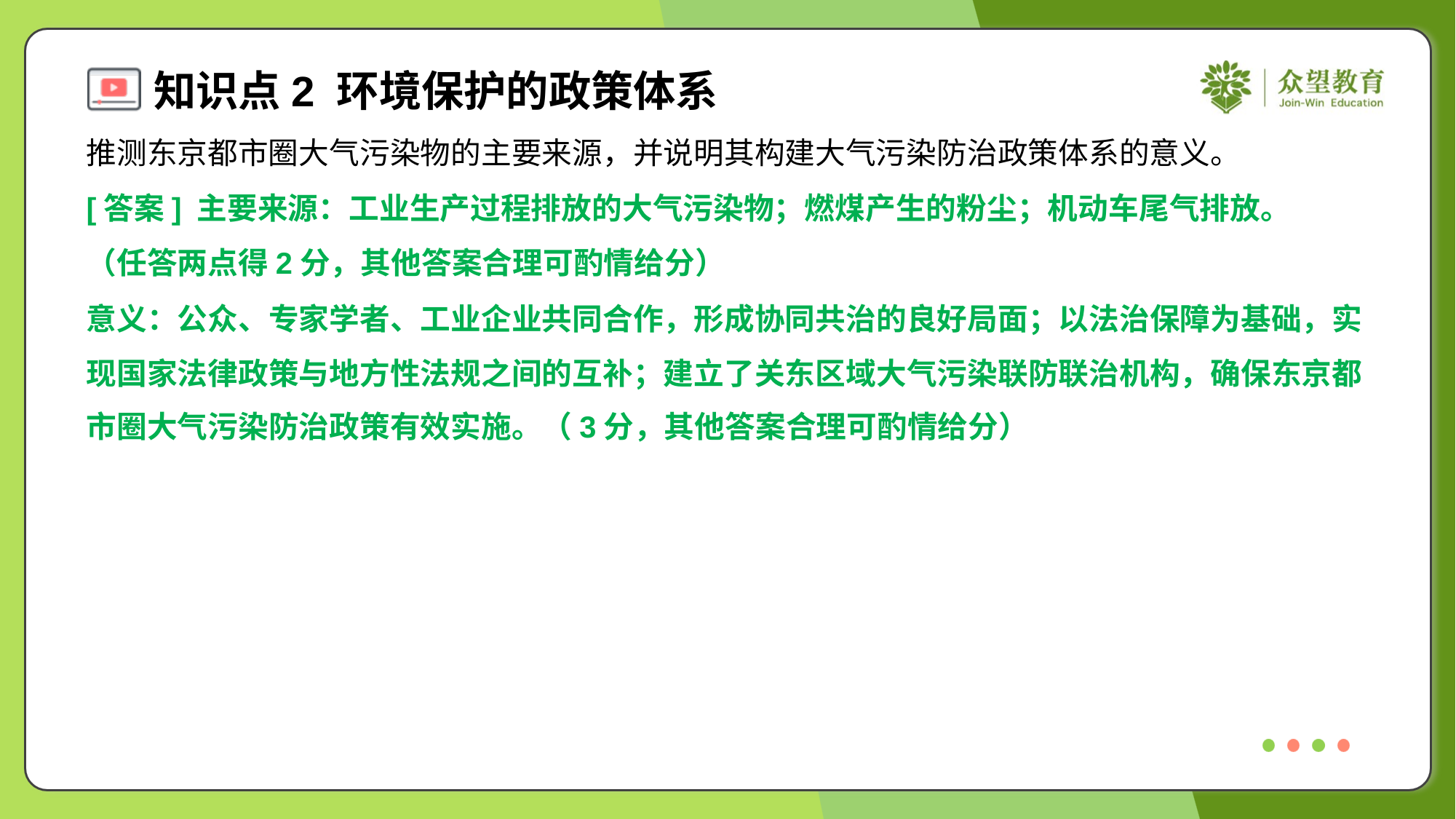

推测东京都市圈大气污染物的主要来源，并说明其构建大气污染防治政策体系的意义。
[答案] 主要来源：工业生产过程排放的大气污染物；燃煤产生的粉尘；机动车尾气排放。
（任答两点得2分，其他答案合理可酌情给分）
意义：公众、专家学者、工业企业共同合作，形成协同共治的良好局面；以法治保障为基础，实
现国家法律政策与地方性法规之间的互补；建立了关东区域大气污染联防联治机构，确保东京都
市圈大气污染防治政策有效实施。（3分，其他答案合理可酌情给分）